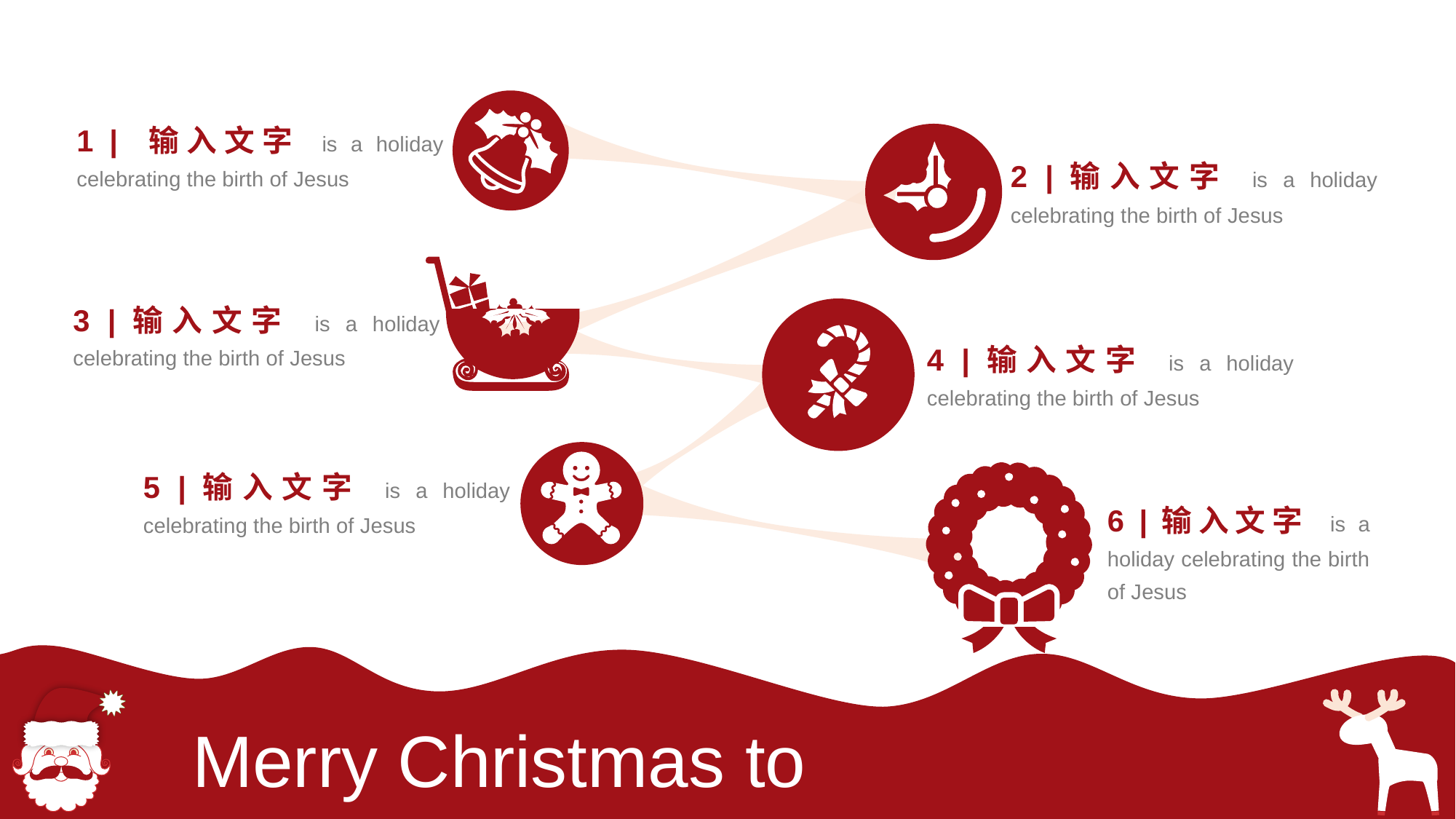

1 | 输入文字 is a holiday celebrating the birth of Jesus

2 |输入文字 is a holiday celebrating the birth of Jesus

3 |输入文字 is a holiday celebrating the birth of Jesus

4 |输入文字 is a holiday celebrating the birth of Jesus

5 |输入文字 is a holiday celebrating the birth of Jesus

6 |输入文字 is a holiday celebrating the birth of Jesus

Merry Christmas to You